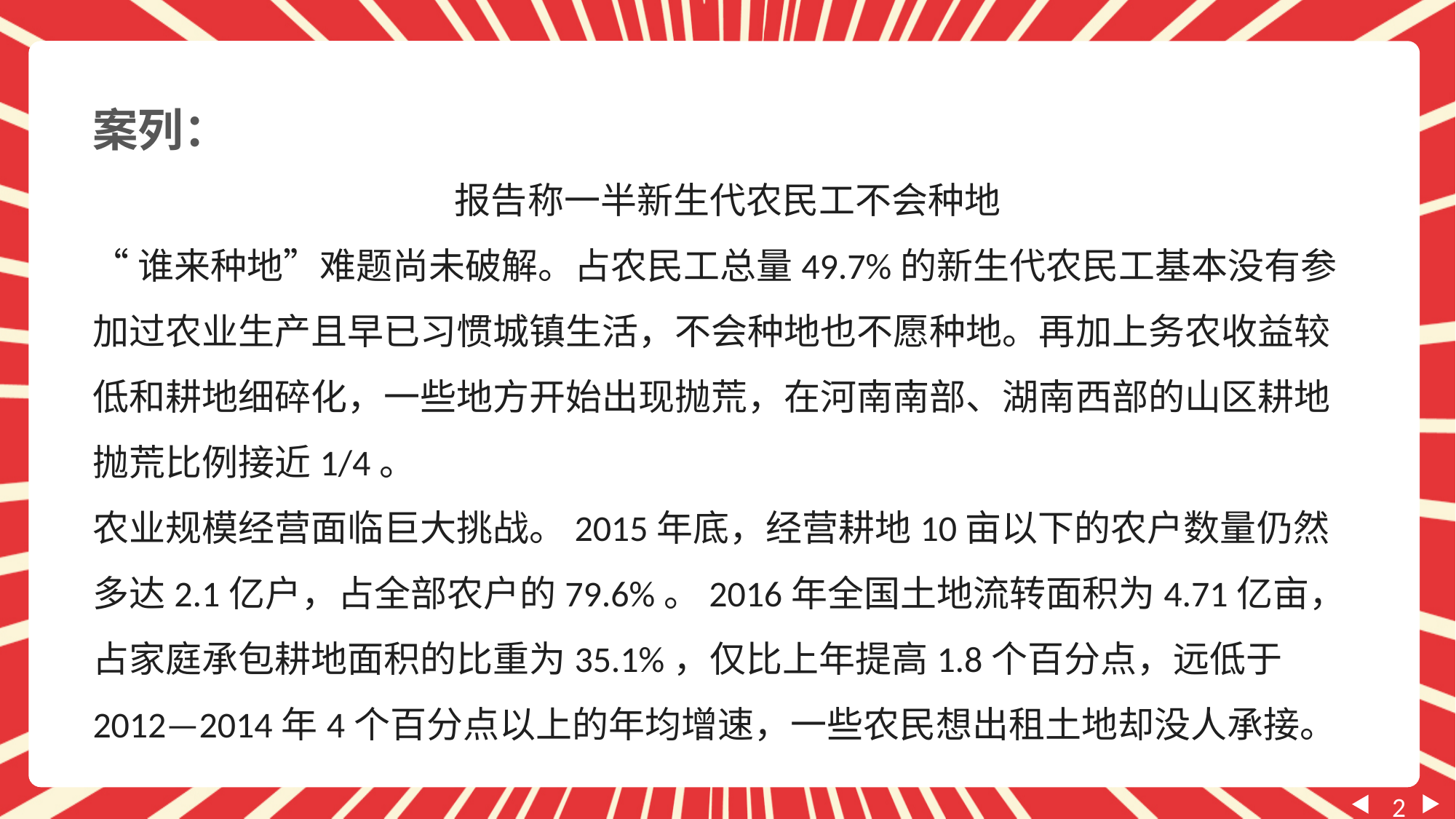

案列：
报告称一半新生代农民工不会种地
“谁来种地”难题尚未破解。占农民工总量49.7%的新生代农民工基本没有参加过农业生产且早已习惯城镇生活，不会种地也不愿种地。再加上务农收益较低和耕地细碎化，一些地方开始出现抛荒，在河南南部、湖南西部的山区耕地抛荒比例接近1/4。
农业规模经营面临巨大挑战。2015年底，经营耕地10亩以下的农户数量仍然多达2.1亿户，占全部农户的79.6%。2016年全国土地流转面积为4.71亿亩，占家庭承包耕地面积的比重为35.1%，仅比上年提高1.8个百分点，远低于2012—2014年4个百分点以上的年均增速，一些农民想出租土地却没人承接。